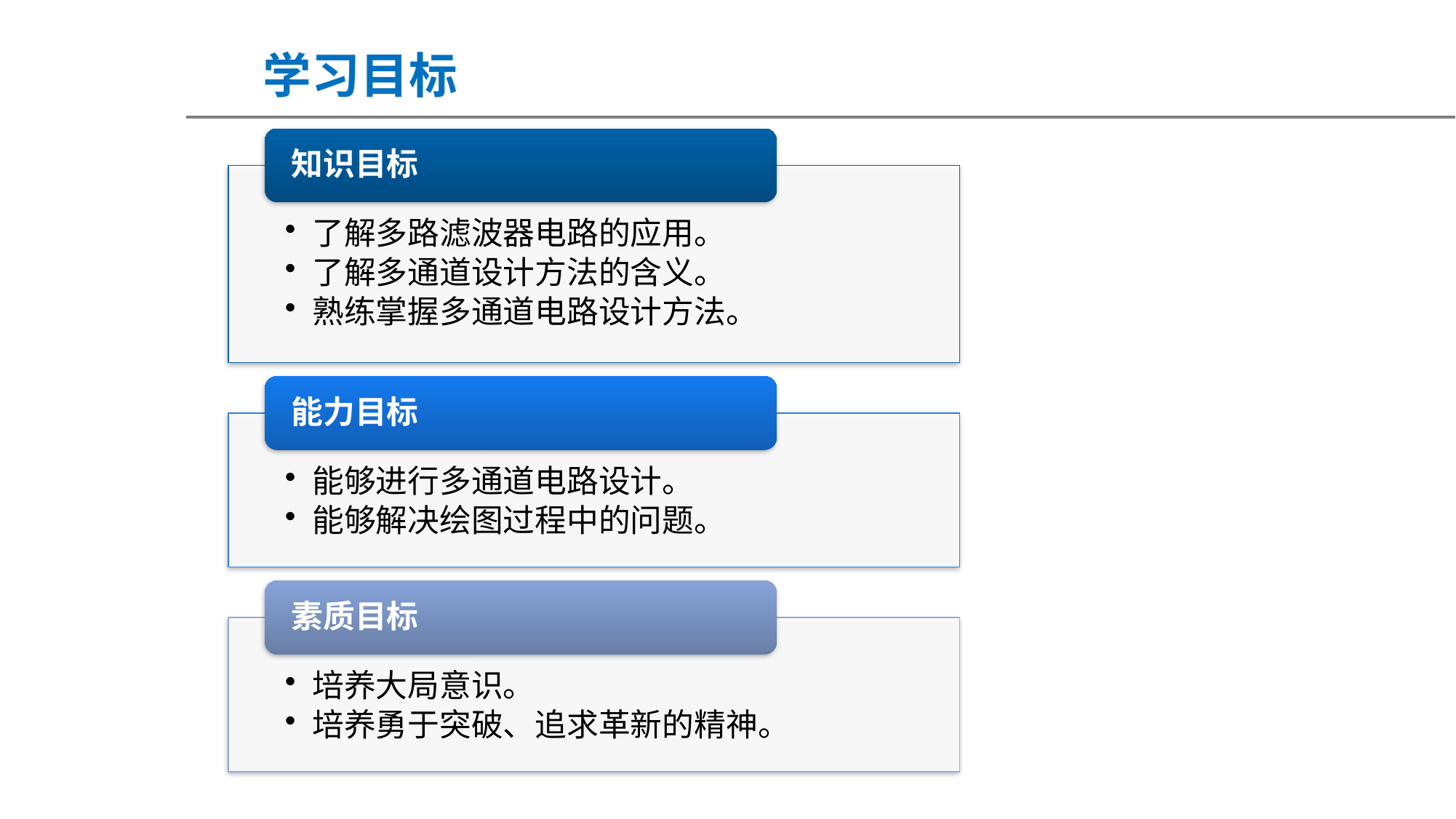

学习目标
了解多路滤波器电路的应用。
了解多通道设计方法的含义。
熟练掌握多通道电路设计方法。
知识目标
能够进行多通道电路设计。
能够解决绘图过程中的问题。
能力目标
培养大局意识。
培养勇于突破、追求革新的精神。
素质目标